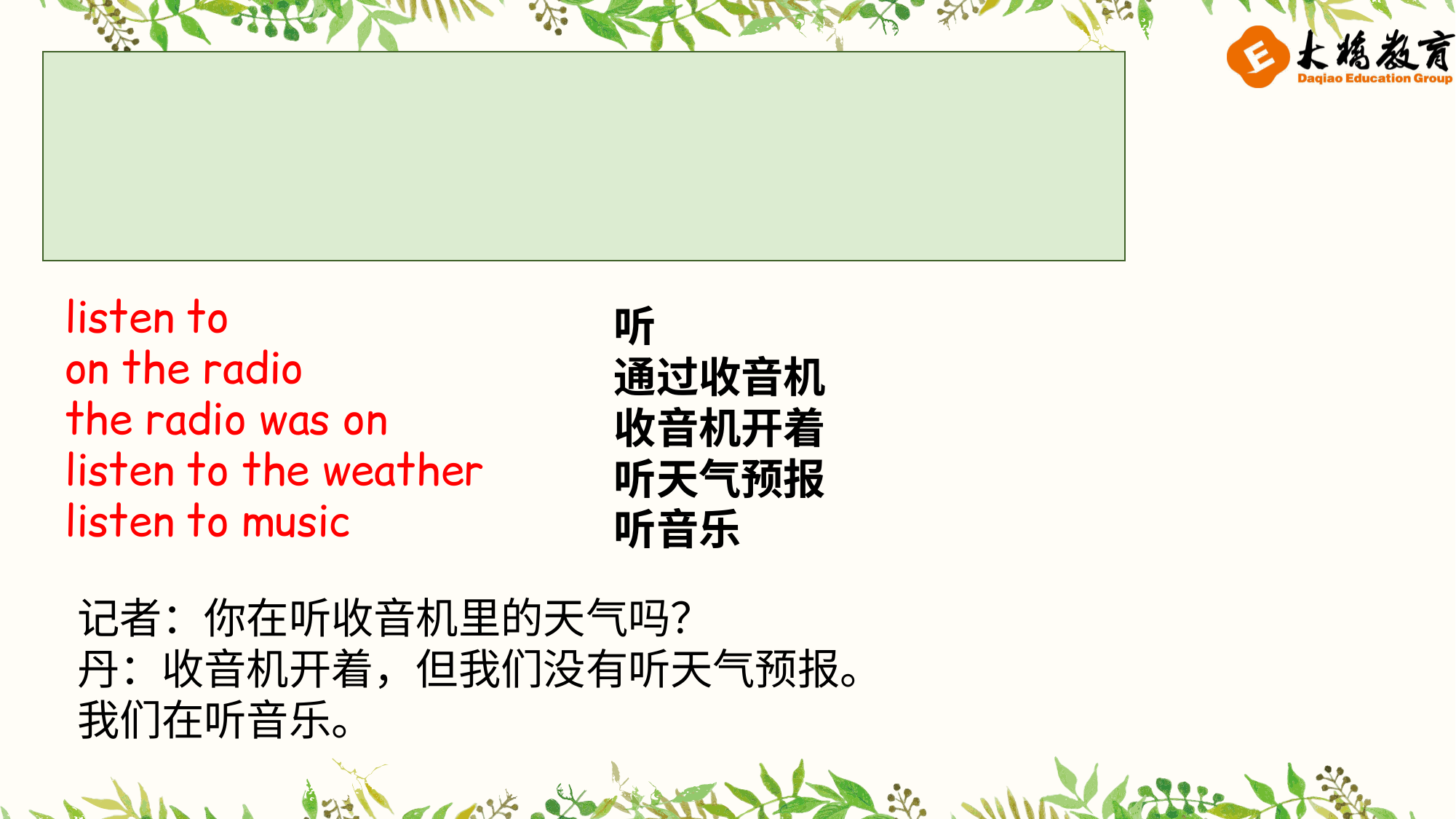

Reporter: Were you listening to the weather on the radio?
Dan: The radio was on, but we weren’t listening to the weather. We were listening to music.

listen to
on the radio
the radio was on
listen to the weather
listen to music
听
通过收音机
收音机开着
听天气预报
听音乐
记者：你在听收音机里的天气吗？
丹：收音机开着，但我们没有听天气预报。我们在听音乐。